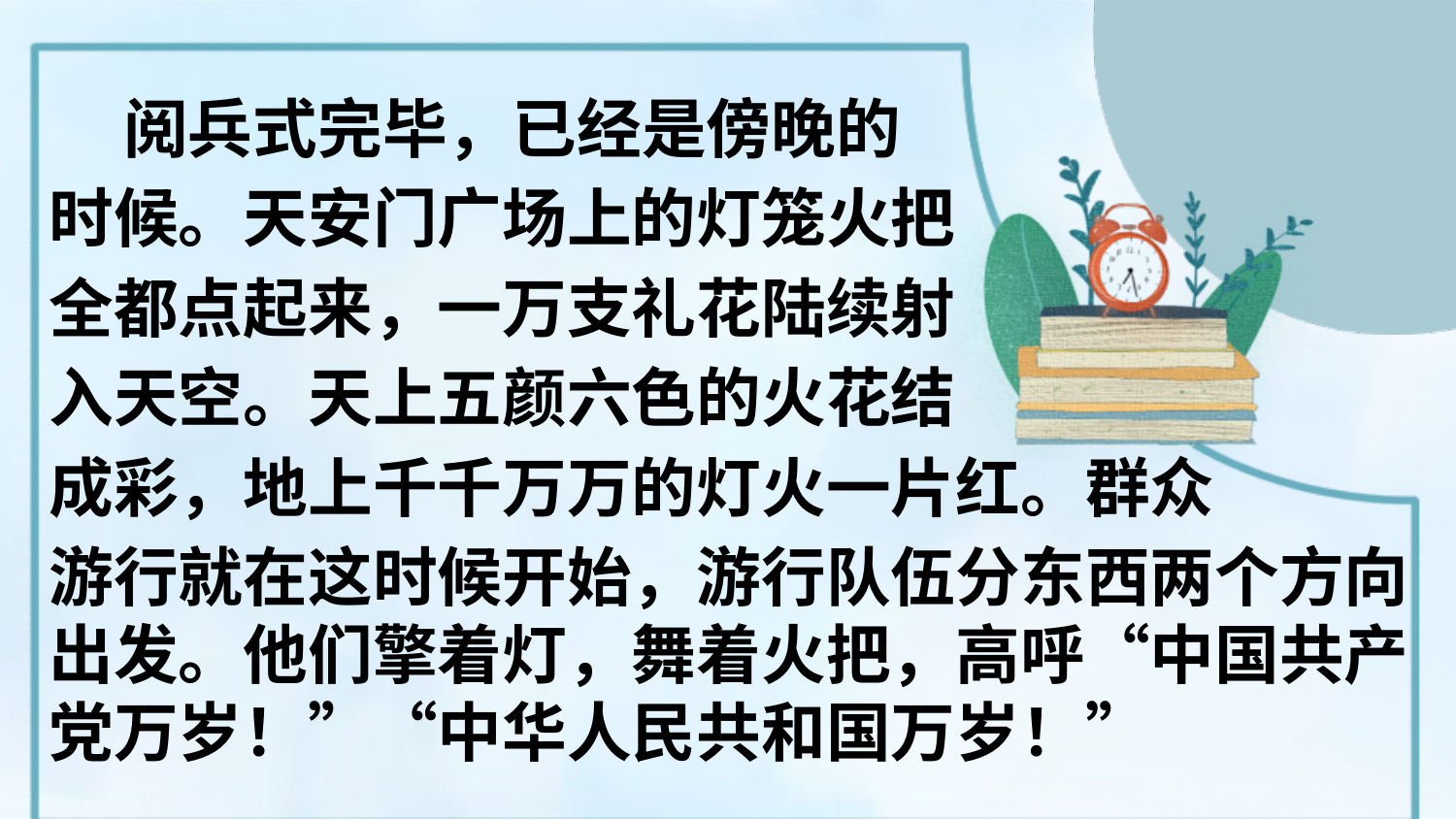

阅兵式完毕，已经是傍晚的
时候。天安门广场上的灯笼火把
全都点起来，一万支礼花陆续射
入天空。天上五颜六色的火花结
成彩，地上千千万万的灯火一片红。群众
游行就在这时候开始，游行队伍分东西两个方向出发。他们擎着灯，舞着火把，高呼“中国共产党万岁！”“中华人民共和国万岁！”